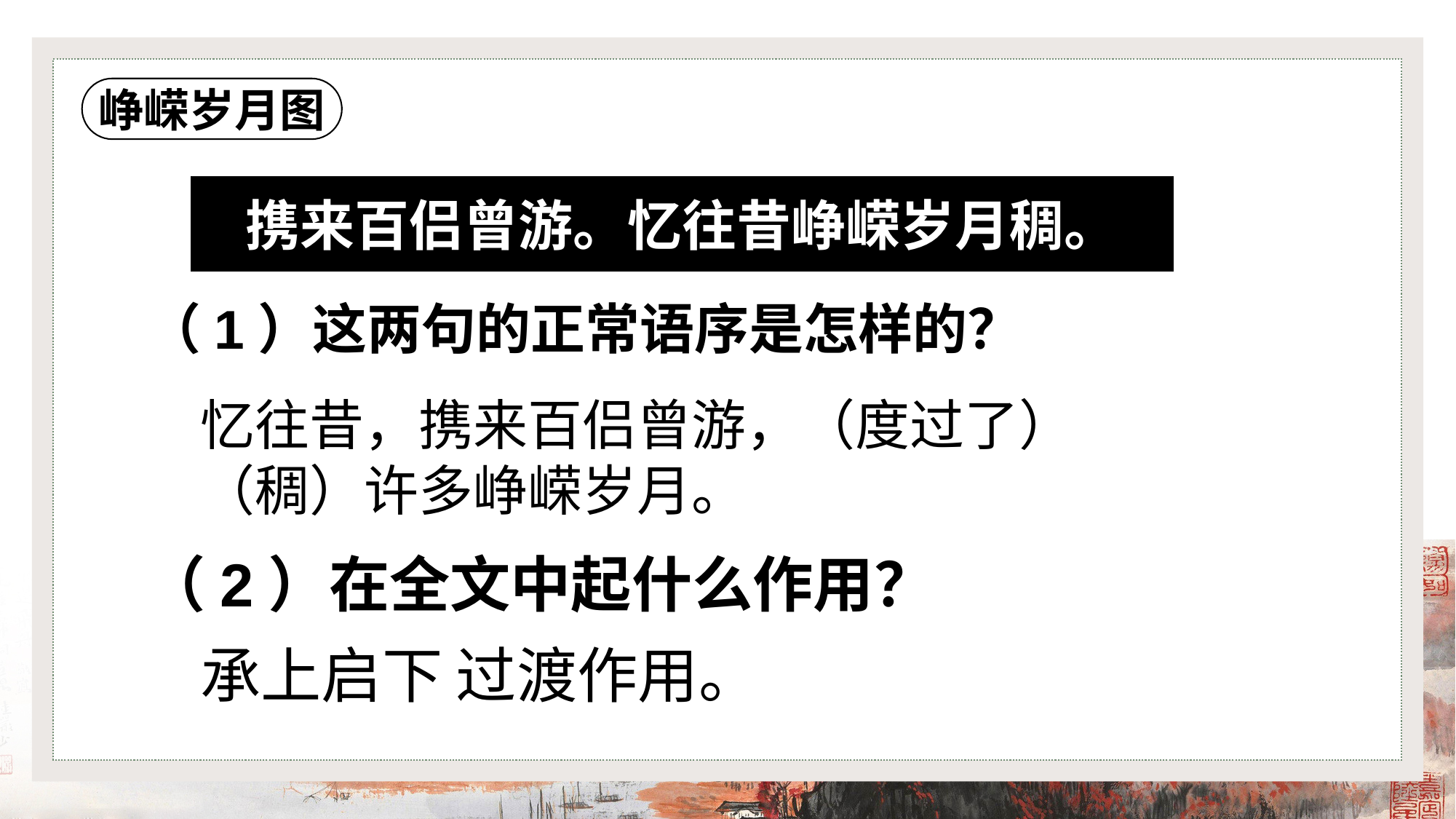

峥嵘岁月图

携来百侣曾游。忆往昔峥嵘岁月稠。
（1）这两句的正常语序是怎样的？
忆往昔，携来百侣曾游，（度过了）（稠）许多峥嵘岁月。
（2）在全文中起什么作用？
承上启下 过渡作用。